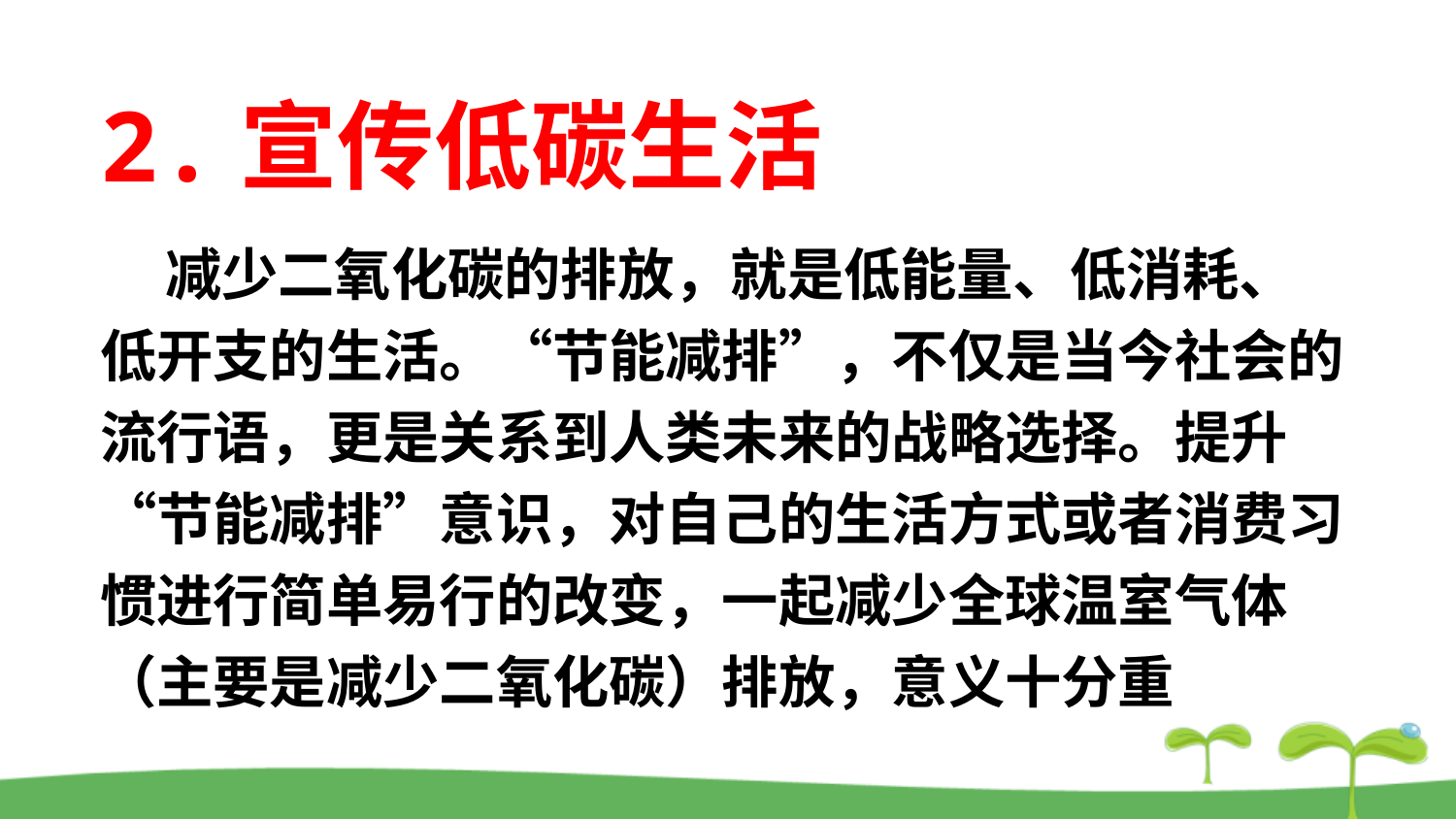

2.宣传低碳生活
    减少二氧化碳的排放，就是低能量、低消耗、低开支的生活。“节能减排”，不仅是当今社会的流行语，更是关系到人类未来的战略选择。提升“节能减排”意识，对自己的生活方式或者消费习惯进行简单易行的改变，一起减少全球温室气体（主要是减少二氧化碳）排放，意义十分重